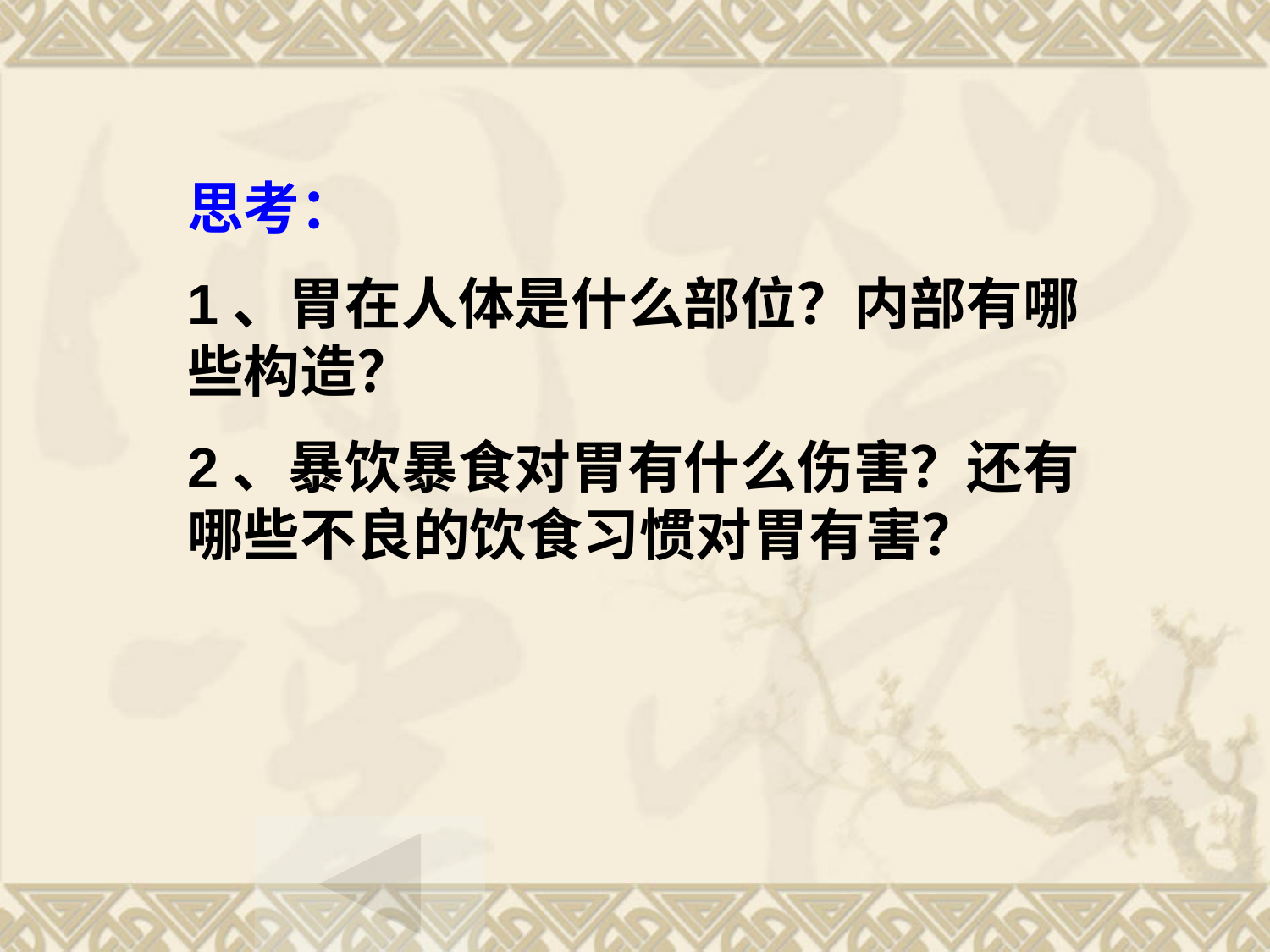

思考：
1、胃在人体是什么部位？内部有哪些构造？
2、暴饮暴食对胃有什么伤害？还有哪些不良的饮食习惯对胃有害？